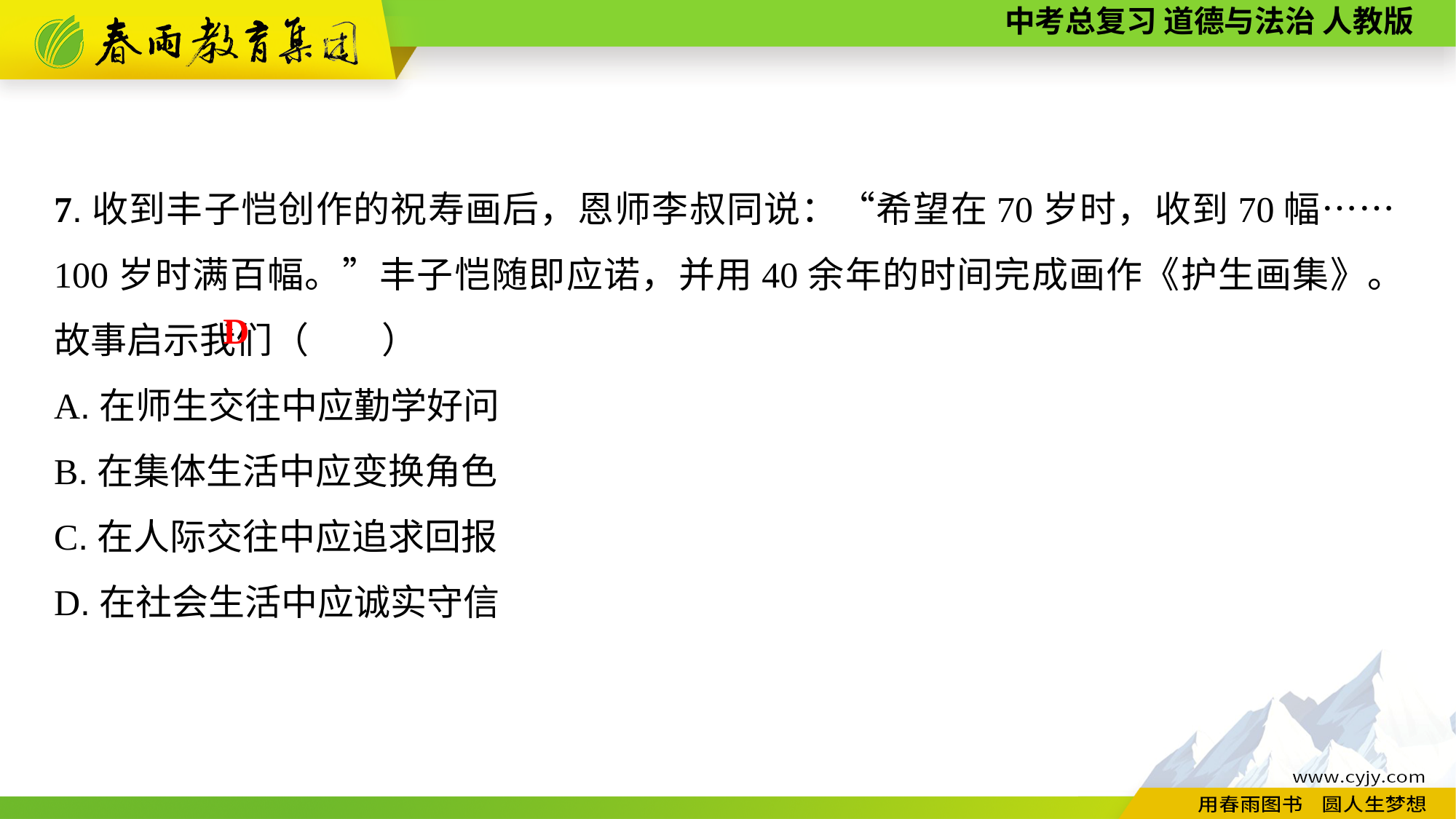

7.收到丰子恺创作的祝寿画后，恩师李叔同说：“希望在70岁时，收到70幅……100岁时满百幅。”丰子恺随即应诺，并用40余年的时间完成画作《护生画集》。故事启示我们（　　）
A.在师生交往中应勤学好问
B.在集体生活中应变换角色
C.在人际交往中应追求回报
D.在社会生活中应诚实守信
D